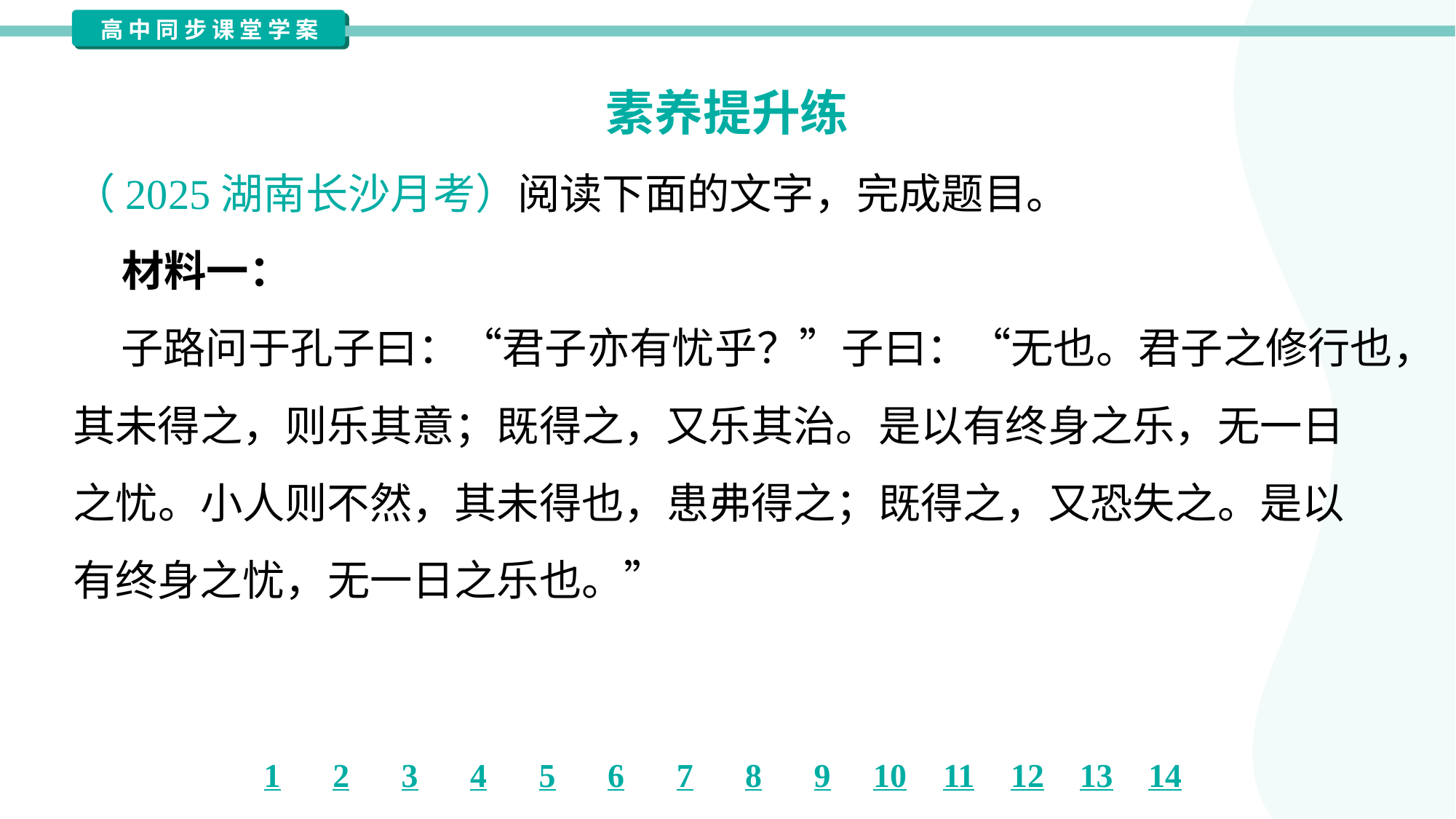

素养提升练
（2025湖南长沙月考）阅读下面的文字，完成题目。
    材料一：
    子路问于孔子曰：“君子亦有忧乎？”子曰：“无也。君子之修行也，
其未得之，则乐其意；既得之，又乐其治。是以有终身之乐，无一日
之忧。小人则不然，其未得也，患弗得之；既得之，又恐失之。是以
有终身之忧，无一日之乐也。”